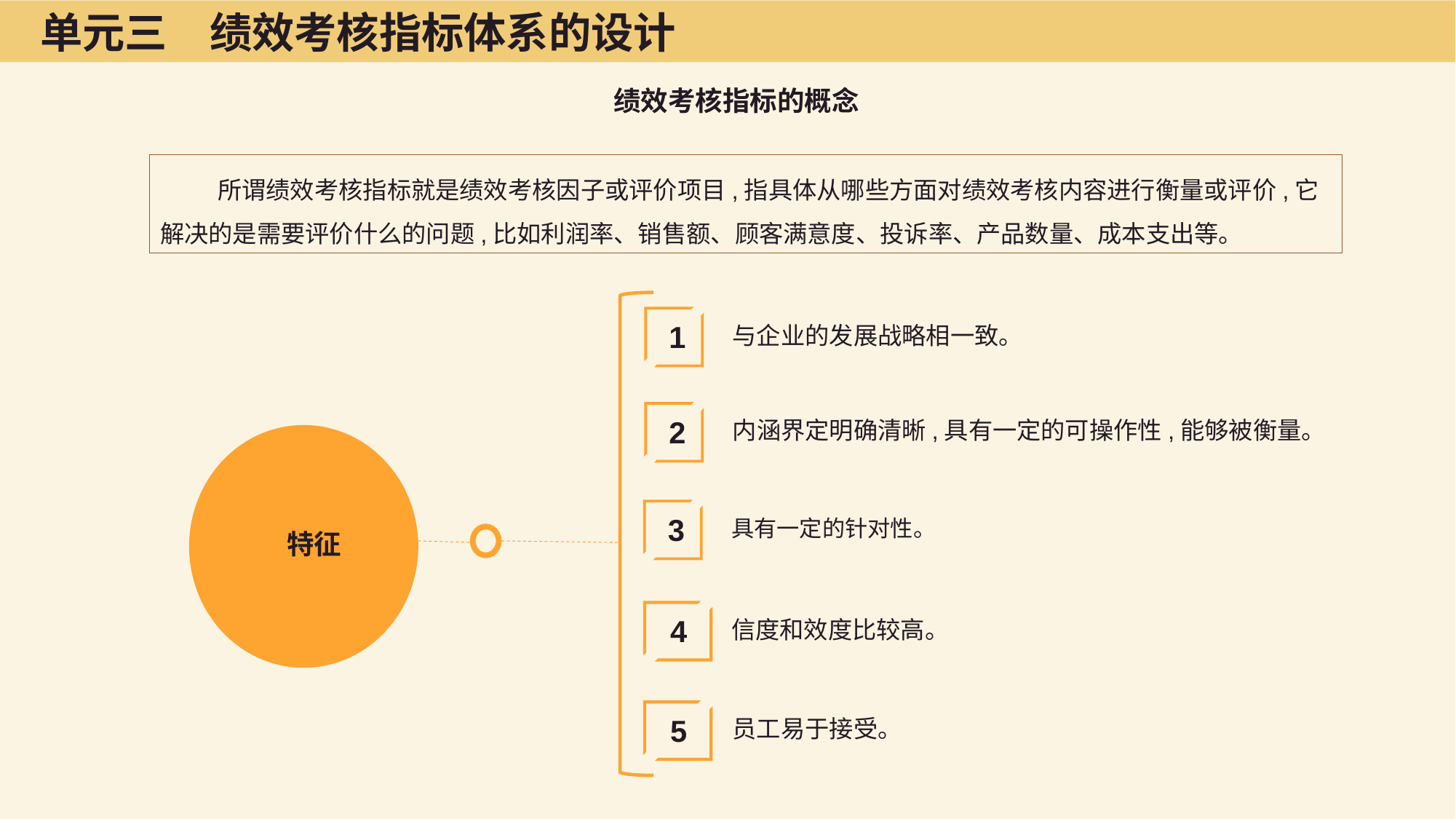

单元三　绩效考核指标体系的设计
绩效考核指标的概念
所谓绩效考核指标就是绩效考核因子或评价项目,指具体从哪些方面对绩效考核内容进行衡量或评价,它解决的是需要评价什么的问题,比如利润率、销售额、顾客满意度、投诉率、产品数量、成本支出等。

与企业的发展战略相一致。

1
内涵界定明确清晰,具有一定的可操作性,能够被衡量。

2

具有一定的针对性。

3
特征

信度和效度比较高。

4
员工易于接受。

5